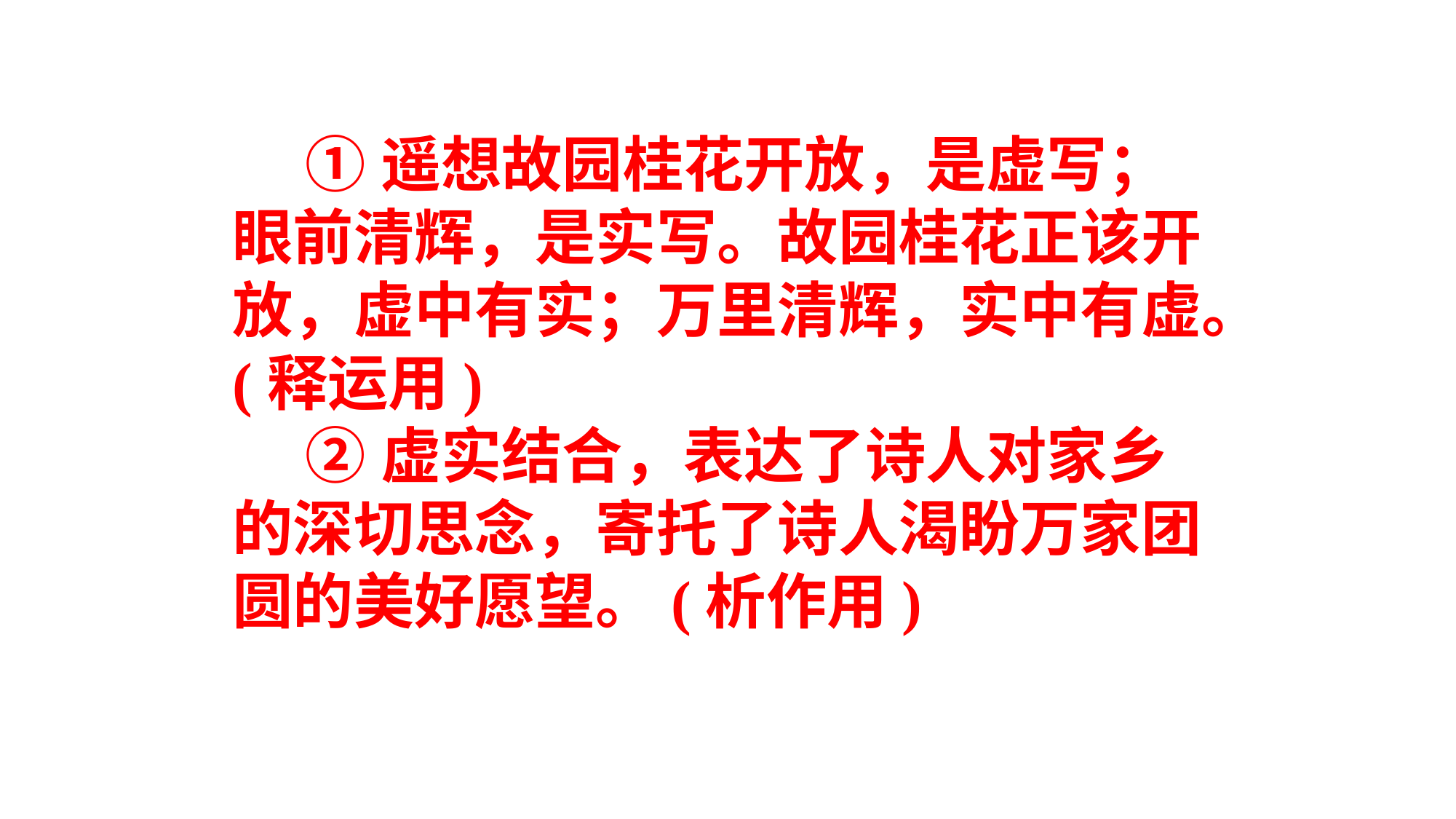

①遥想故园桂花开放，是虚写；眼前清辉，是实写。故园桂花正该开放，虚中有实；万里清辉，实中有虚。(释运用)
②虚实结合，表达了诗人对家乡的深切思念，寄托了诗人渴盼万家团圆的美好愿望。(析作用)